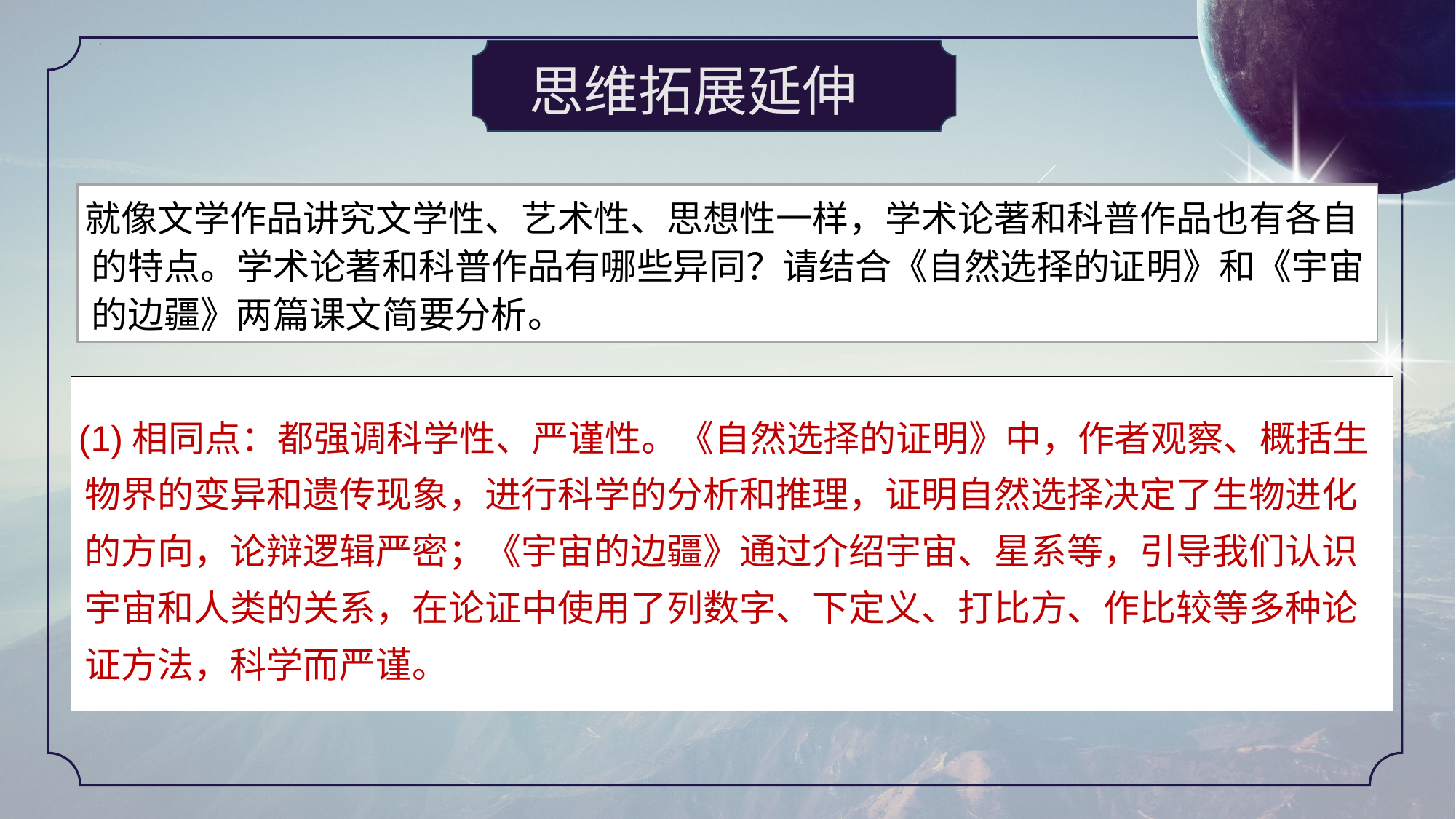

思维拓展延伸
就像文学作品讲究文学性、艺术性、思想性一样，学术论著和科普作品也有各自的特点。学术论著和科普作品有哪些异同？请结合《自然选择的证明》和《宇宙的边疆》两篇课文简要分析。
(1)相同点：都强调科学性、严谨性。《自然选择的证明》中，作者观察、概括生物界的变异和遗传现象，进行科学的分析和推理，证明自然选择决定了生物进化的方向，论辩逻辑严密；《宇宙的边疆》通过介绍宇宙、星系等，引导我们认识宇宙和人类的关系，在论证中使用了列数字、下定义、打比方、作比较等多种论证方法，科学而严谨。